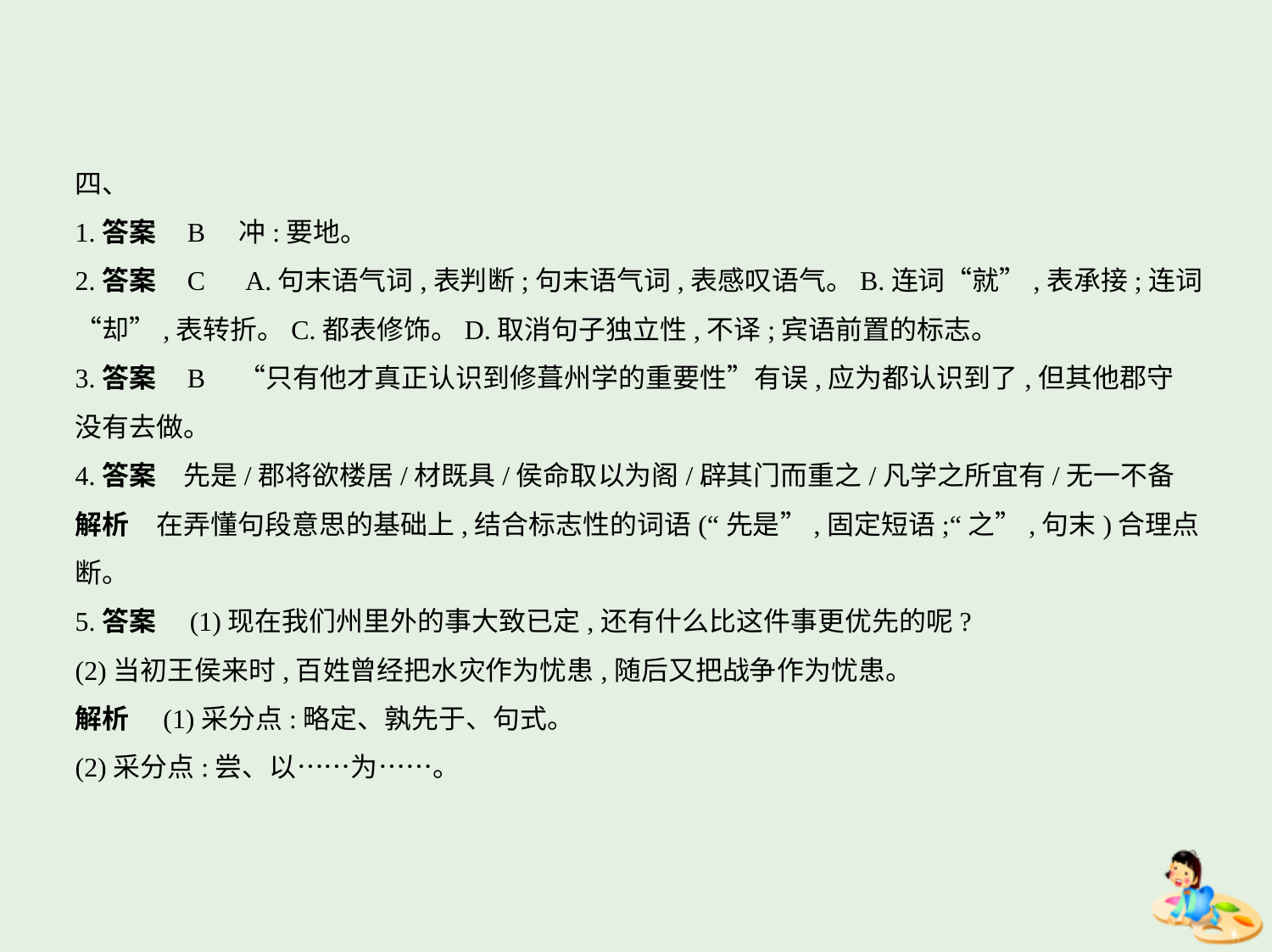

四、
1.答案    B　冲:要地。
2.答案    C　A.句末语气词,表判断;句末语气词,表感叹语气。B.连词“就”,表承接;连词
“却”,表转折。C.都表修饰。D.取消句子独立性,不译;宾语前置的标志。
3.答案    B　“只有他才真正认识到修葺州学的重要性”有误,应为都认识到了,但其他郡守
没有去做。
4.答案　先是/郡将欲楼居/材既具/侯命取以为阁/辟其门而重之/凡学之所宜有/无一不备
解析　在弄懂句段意思的基础上,结合标志性的词语(“先是”,固定短语;“之”,句末)合理点
断。
5.答案　(1)现在我们州里外的事大致已定,还有什么比这件事更优先的呢?
(2)当初王侯来时,百姓曾经把水灾作为忧患,随后又把战争作为忧患。
解析　(1)采分点:略定、孰先于、句式。
(2)采分点:尝、以……为……。